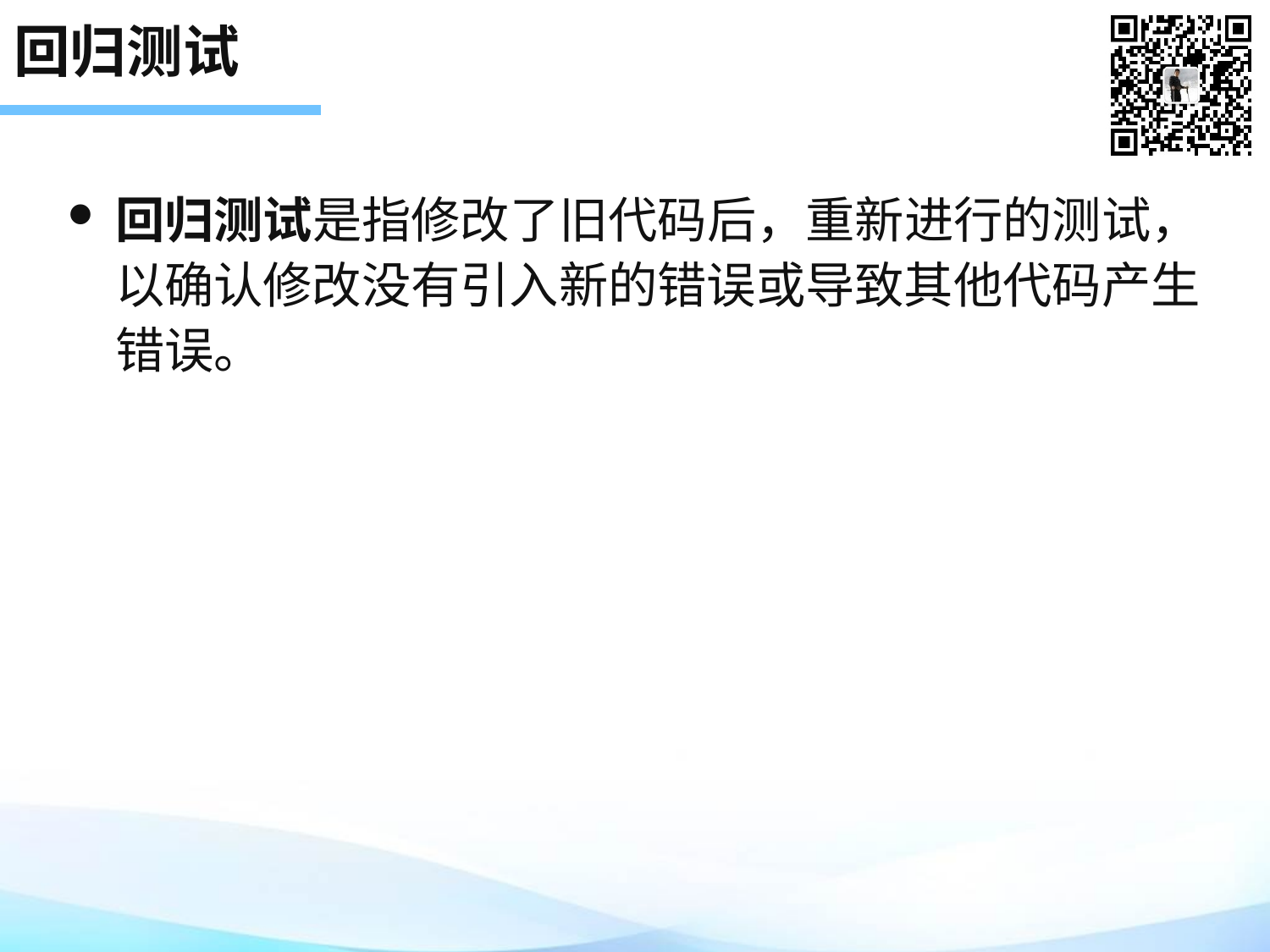

# 回归测试
回归测试是指修改了旧代码后，重新进行的测试，以确认修改没有引入新的错误或导致其他代码产生错误。